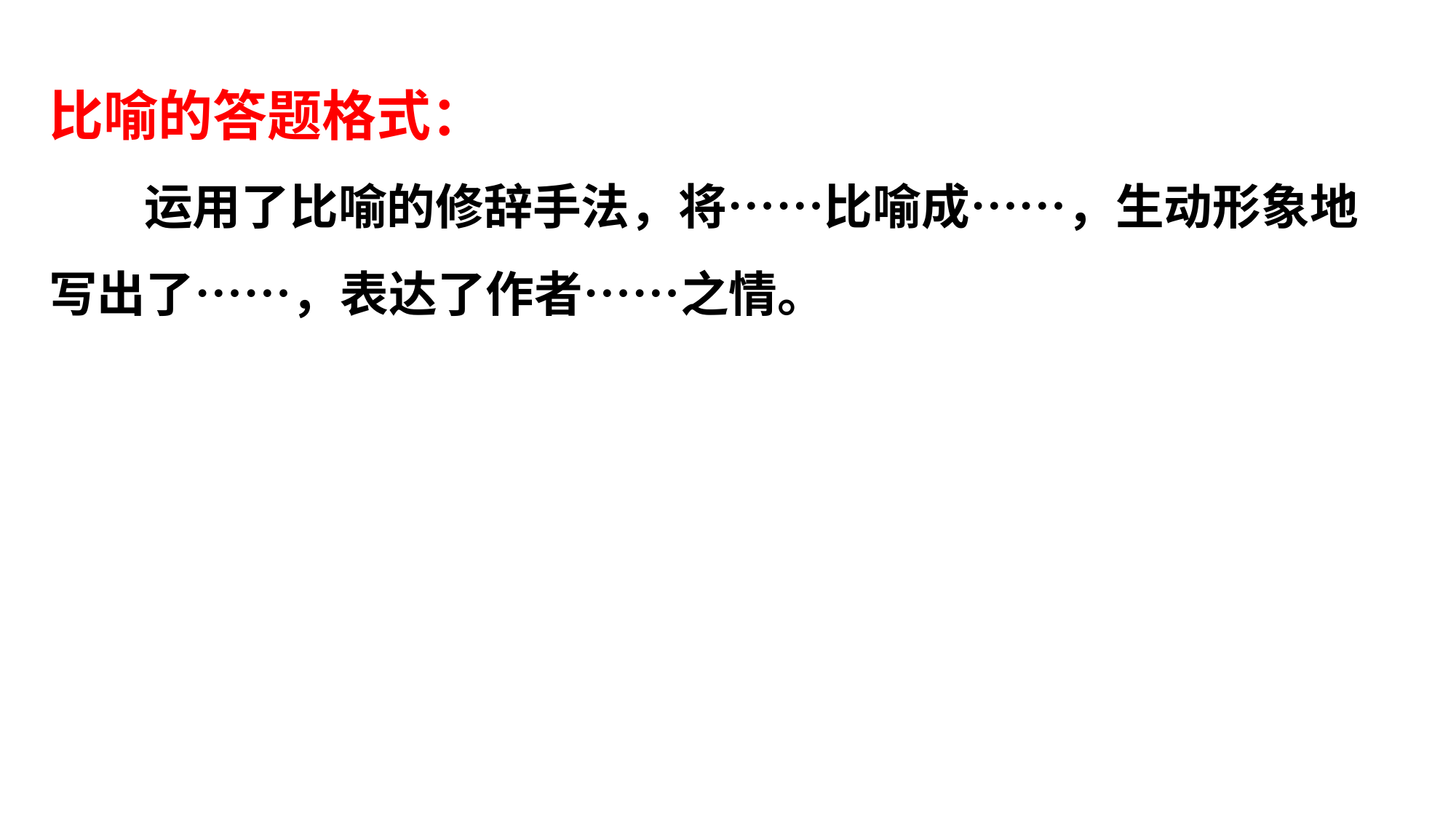

比喻的答题格式：
         运用了比喻的修辞手法，将……比喻成……，生动形象地写出了……，表达了作者……之情。